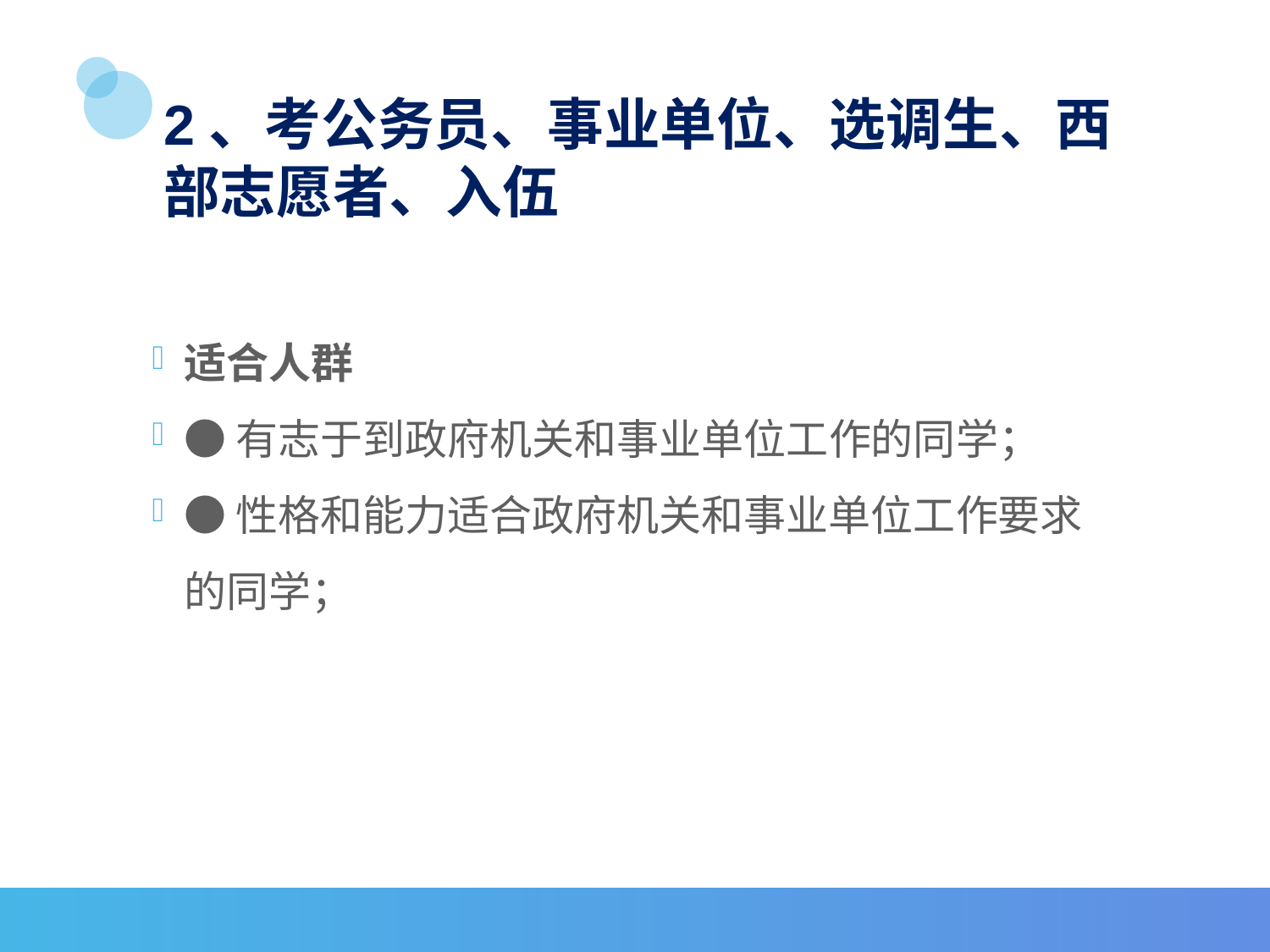

2、考公务员、事业单位、选调生、西部志愿者、入伍
适合人群
●有志于到政府机关和事业单位工作的同学；
●性格和能力适合政府机关和事业单位工作要求的同学；